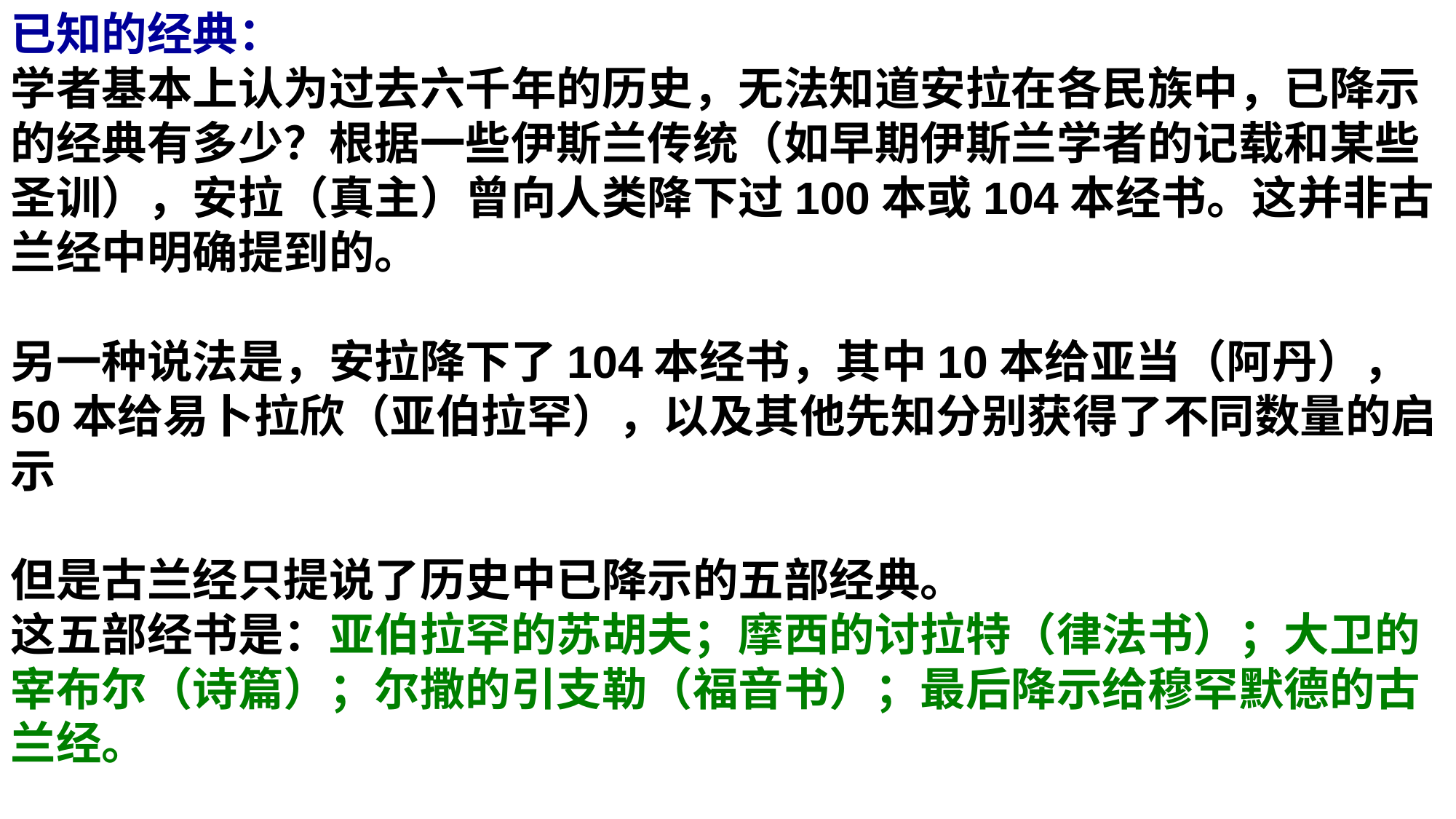

已知的经典：
学者基本上认为过去六千年的历史，无法知道安拉在各民族中，已降示的经典有多少？根据一些伊斯兰传统（如早期伊斯兰学者的记载和某些圣训），安拉（真主）曾向人类降下过100本或104本经书。这并非古兰经中明确提到的。

另一种说法是，安拉降下了104本经书，其中10本给亚当（阿丹），50本给易卜拉欣（亚伯拉罕），以及其他先知分别获得了不同数量的启示

但是古兰经只提说了历史中已降示的五部经典。
这五部经书是：亚伯拉罕的苏胡夫；摩西的讨拉特（律法书）；大卫的宰布尔（诗篇）；尔撒的引支勒（福音书）；最后降示给穆罕默德的古兰经。